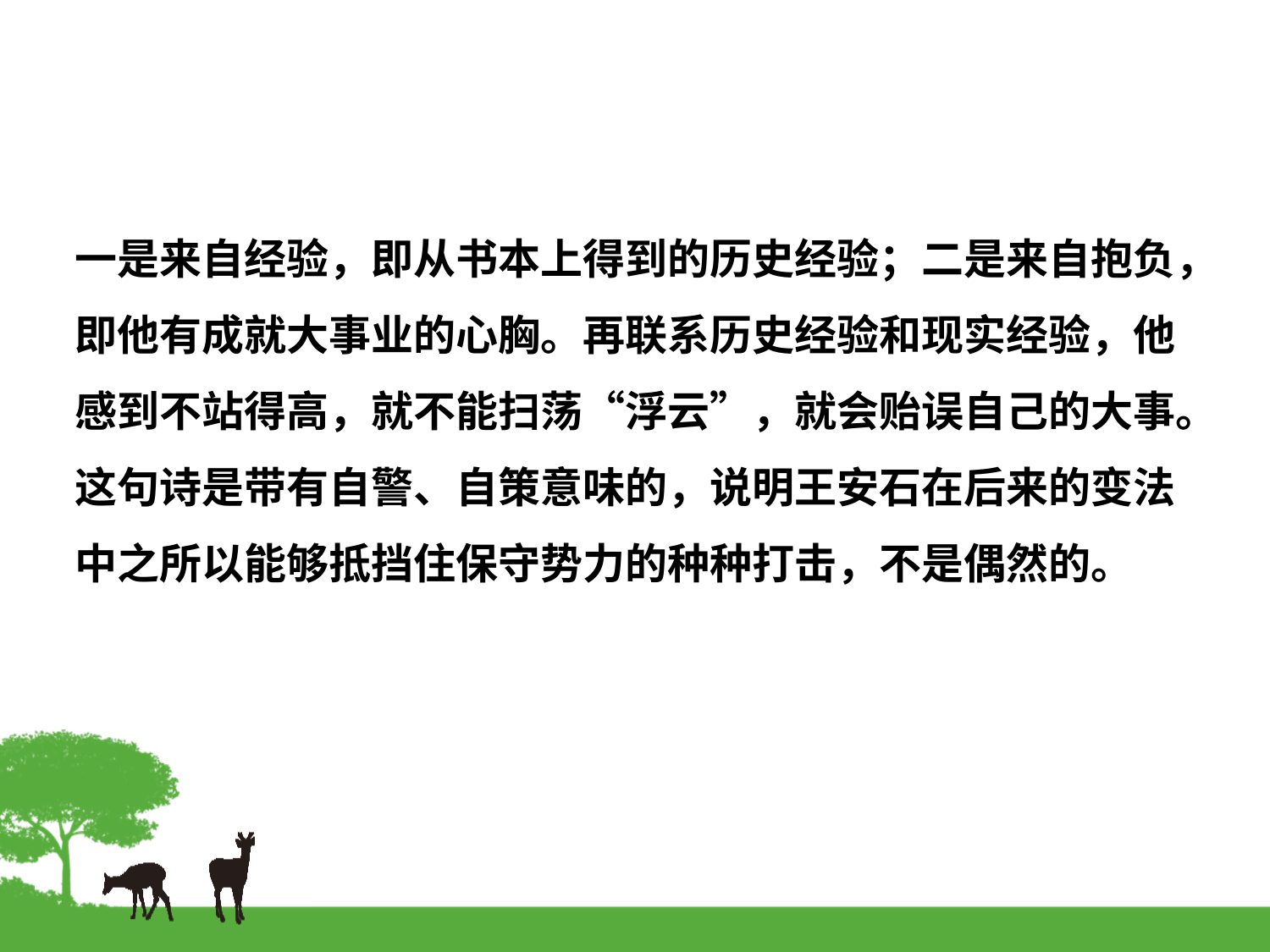

一是来自经验，即从书本上得到的历史经验；二是来自抱负，即他有成就大事业的心胸。再联系历史经验和现实经验，他感到不站得高，就不能扫荡“浮云”，就会贻误自己的大事。这句诗是带有自警、自策意味的，说明王安石在后来的变法中之所以能够抵挡住保守势力的种种打击，不是偶然的。